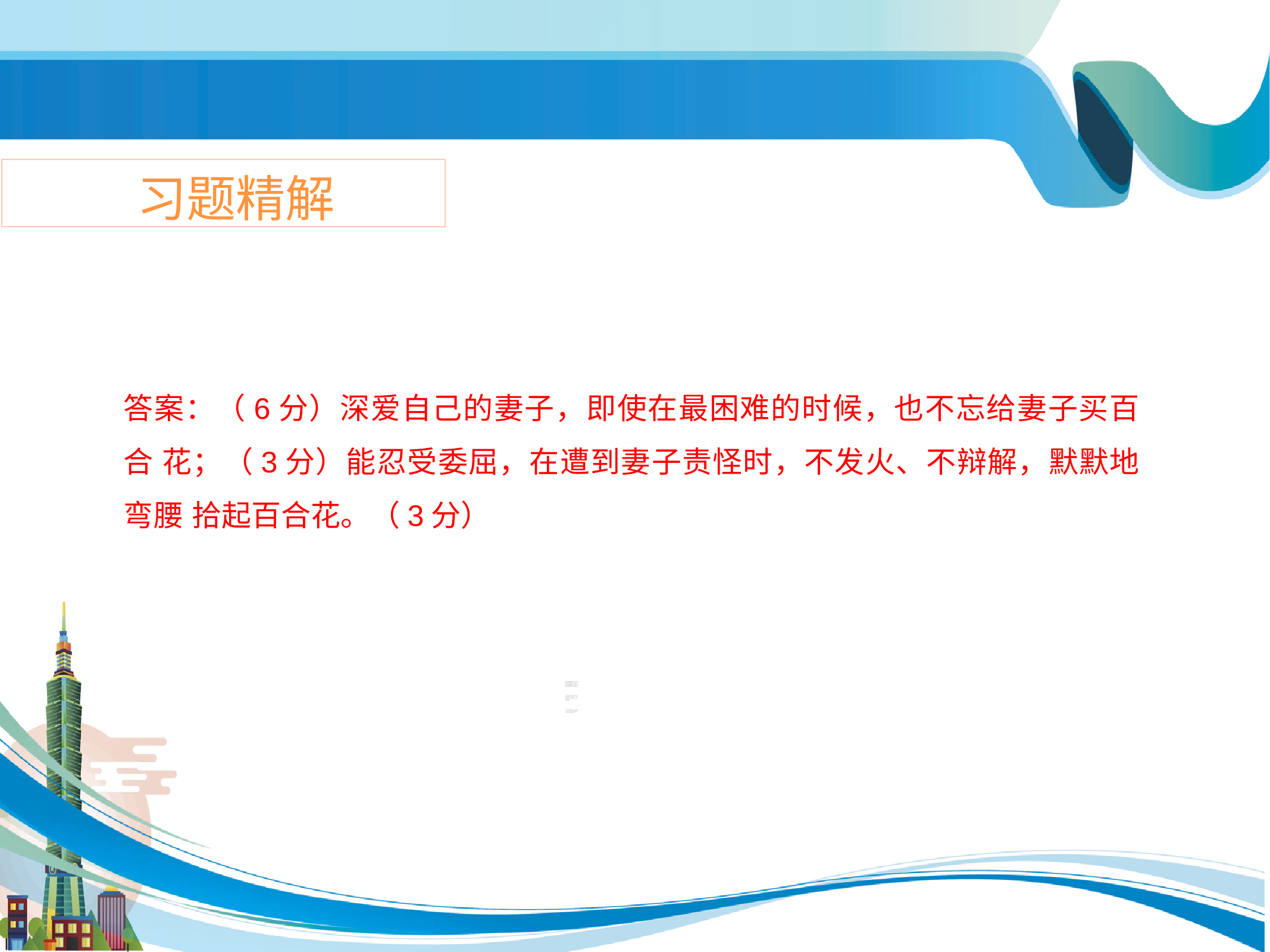

习题精解
答案：（6分）深爱自己的妻子，即使在最困难的时候，也不忘给妻子买百合 花；（3分）能忍受委屈，在遭到妻子责怪时，不发火、不辩解，默默地弯腰 拾起百合花。（3分）